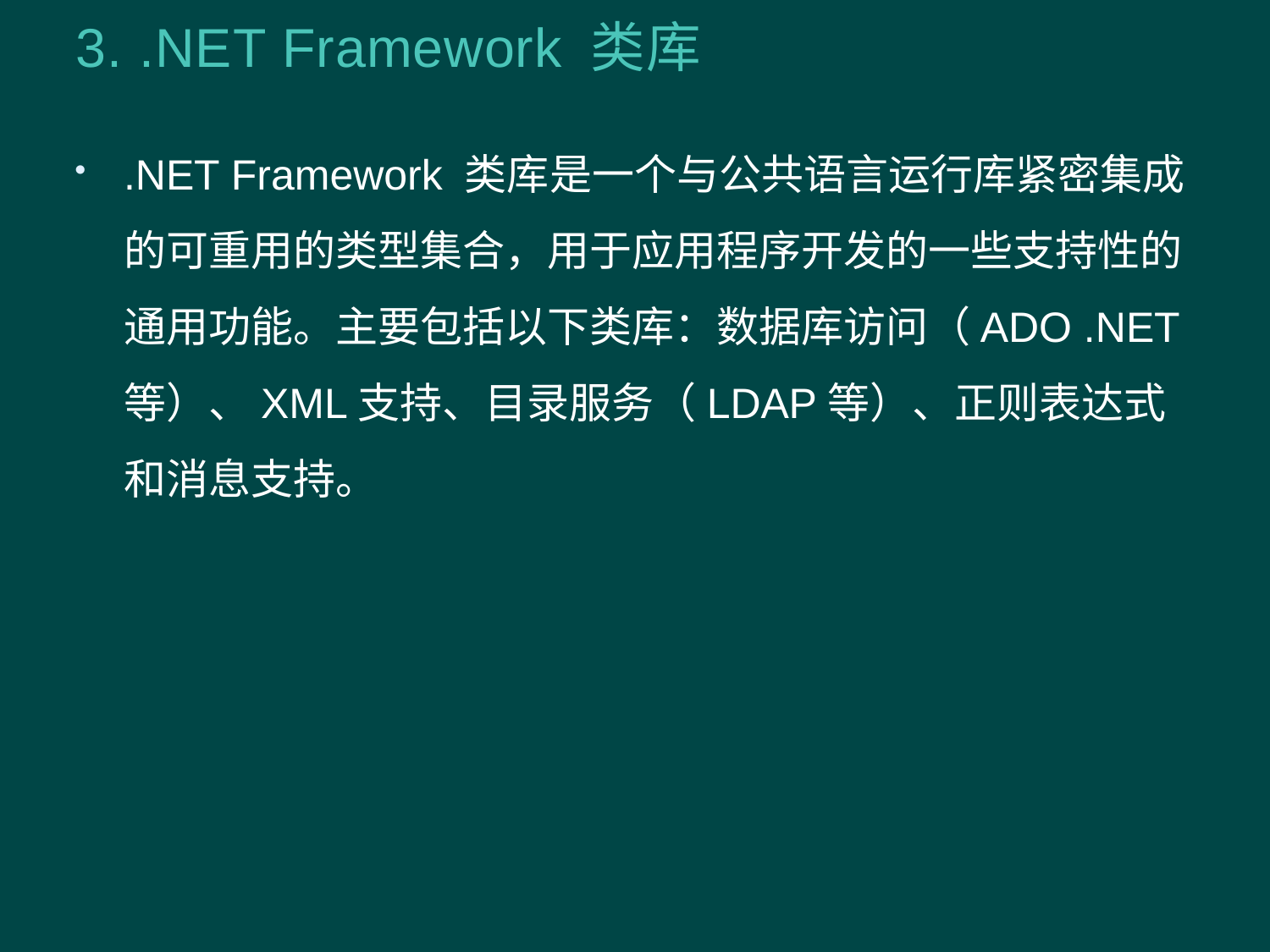

# 3. .NET Framework 类库
.NET Framework 类库是一个与公共语言运行库紧密集成的可重用的类型集合，用于应用程序开发的一些支持性的通用功能。主要包括以下类库：数据库访问（ADO .NET等）、XML支持、目录服务（LDAP等）、正则表达式和消息支持。